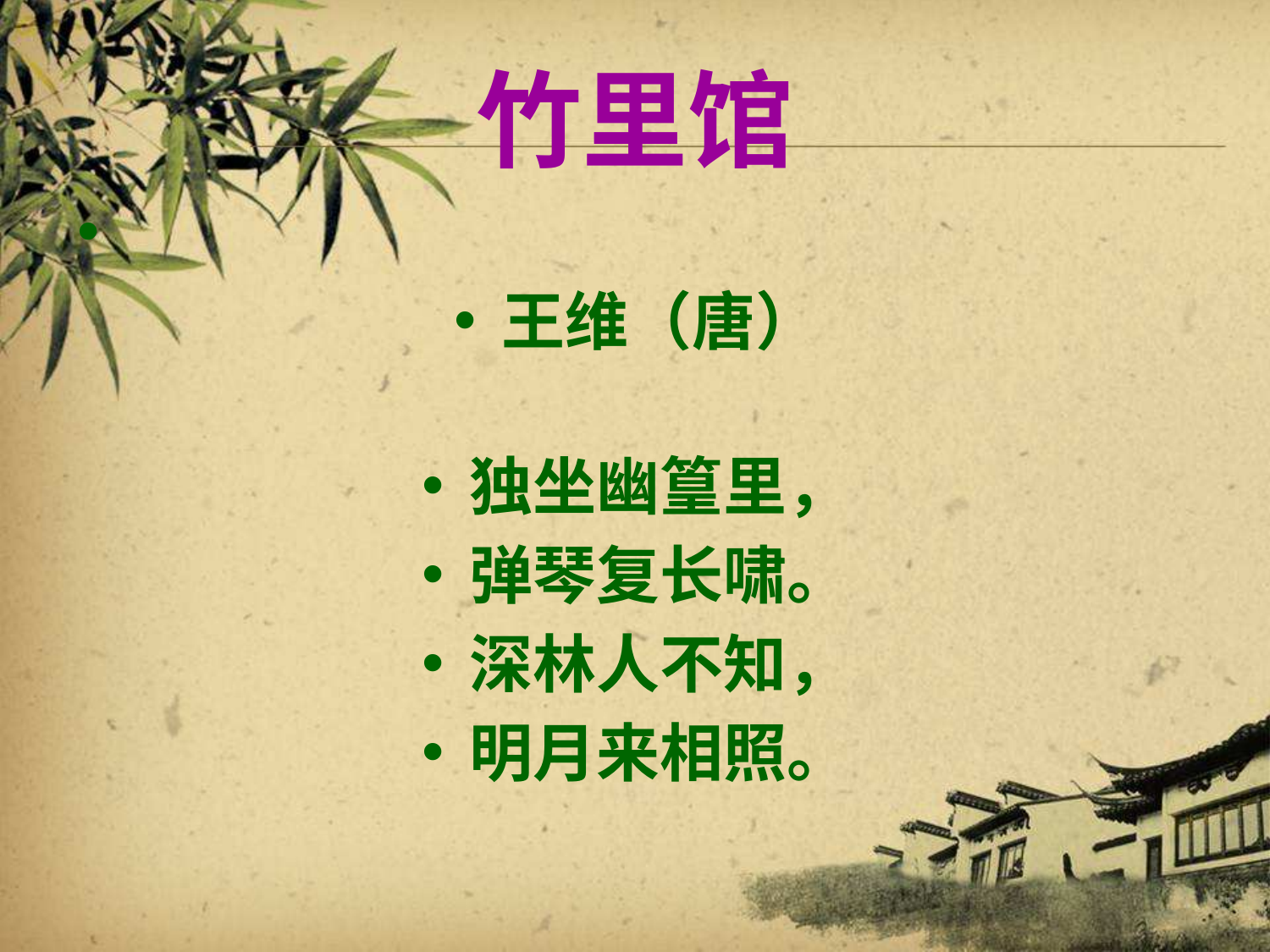

# 竹里馆

王维（唐）
独坐幽篁里，
弹琴复长啸。
深林人不知，
明月来相照。